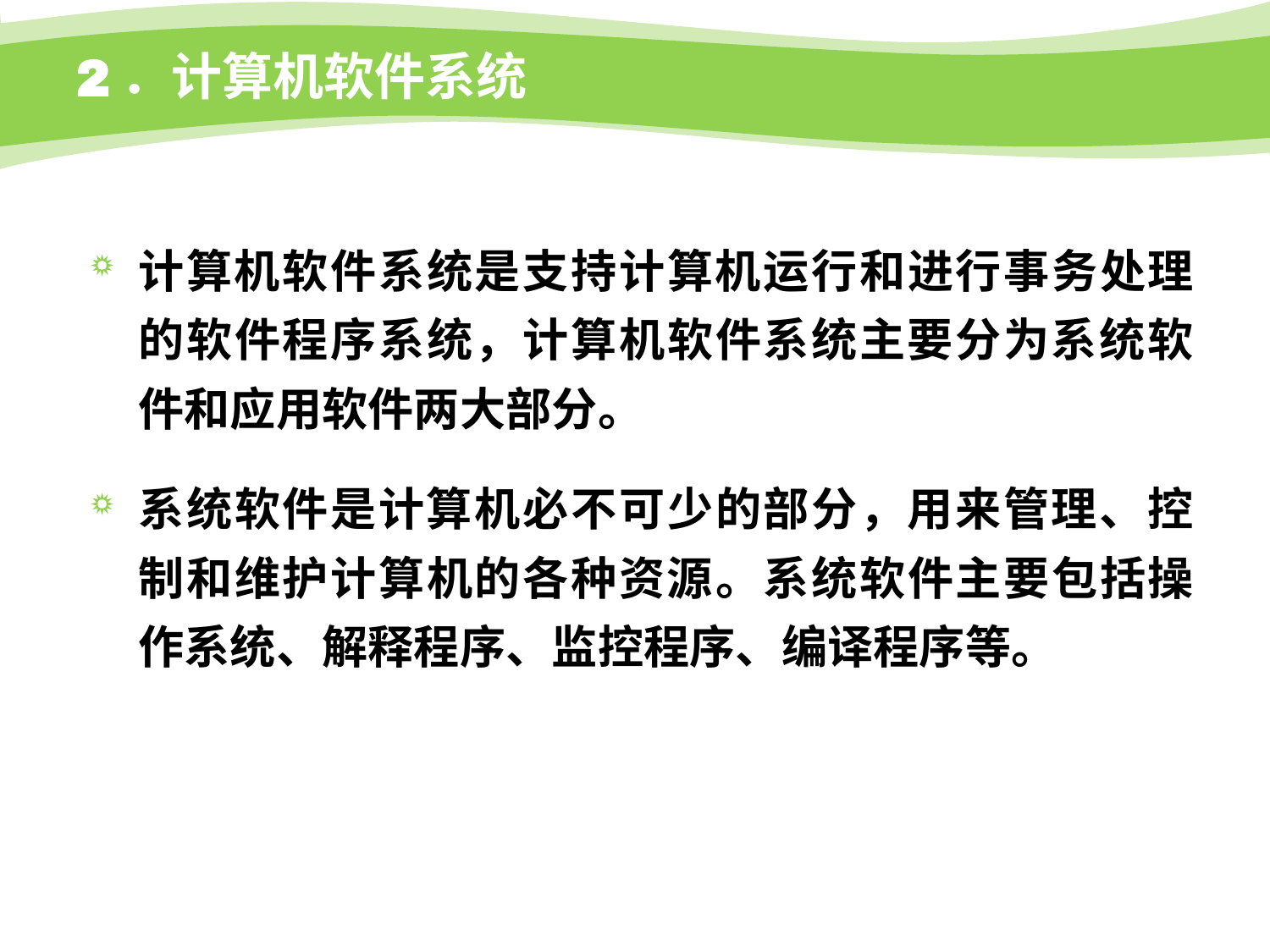

# 2．计算机软件系统
计算机软件系统是支持计算机运行和进行事务处理的软件程序系统，计算机软件系统主要分为系统软件和应用软件两大部分。
系统软件是计算机必不可少的部分，用来管理、控制和维护计算机的各种资源。系统软件主要包括操作系统、解释程序、监控程序、编译程序等。